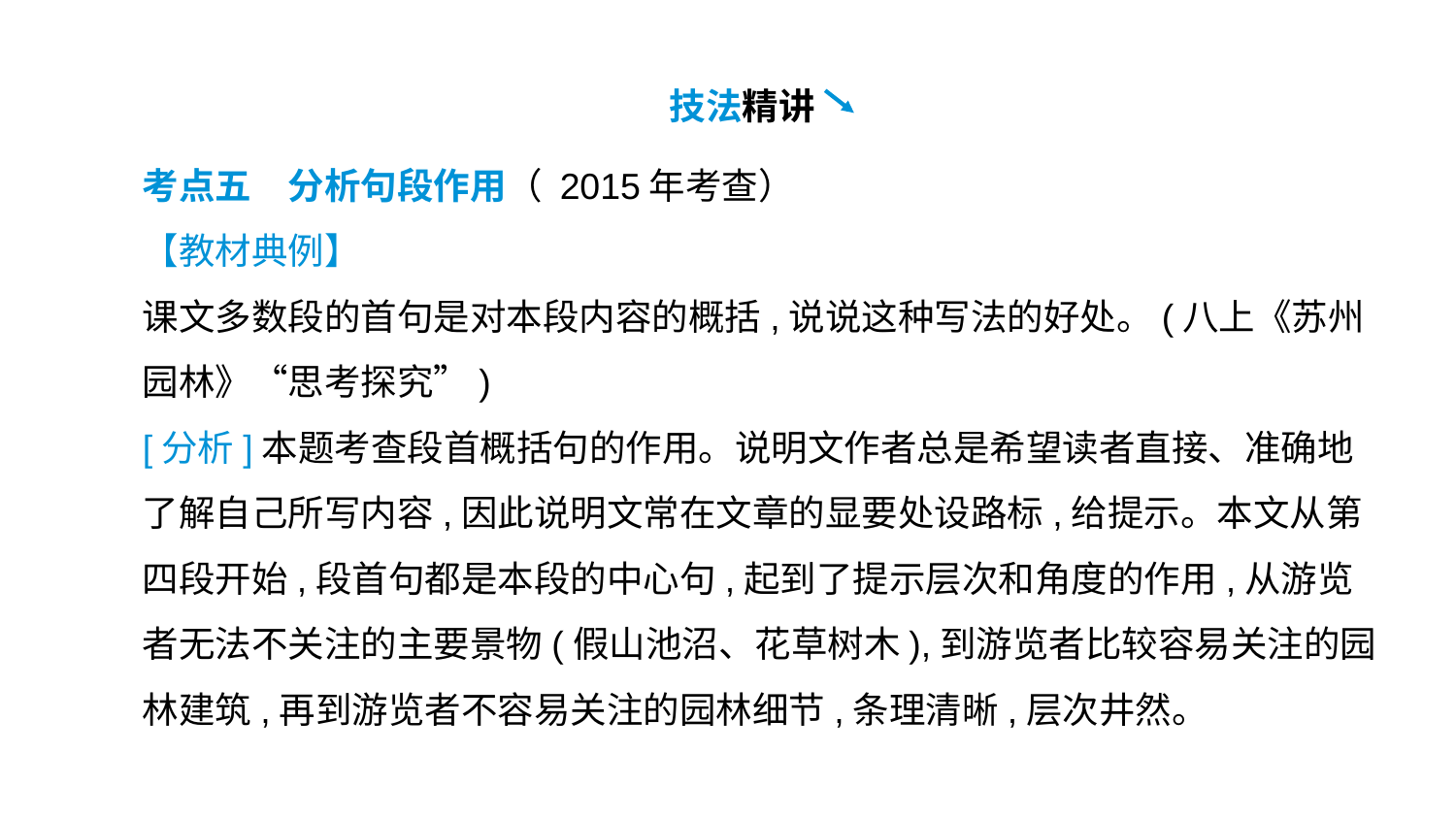

技法精讲
考点五　分析句段作用（ 2015年考查）
【教材典例】
课文多数段的首句是对本段内容的概括,说说这种写法的好处。(八上《苏州园林》“思考探究”)
[分析]本题考查段首概括句的作用。说明文作者总是希望读者直接、准确地了解自己所写内容,因此说明文常在文章的显要处设路标,给提示。本文从第四段开始,段首句都是本段的中心句,起到了提示层次和角度的作用,从游览者无法不关注的主要景物(假山池沼、花草树木),到游览者比较容易关注的园林建筑,再到游览者不容易关注的园林细节,条理清晰,层次井然。